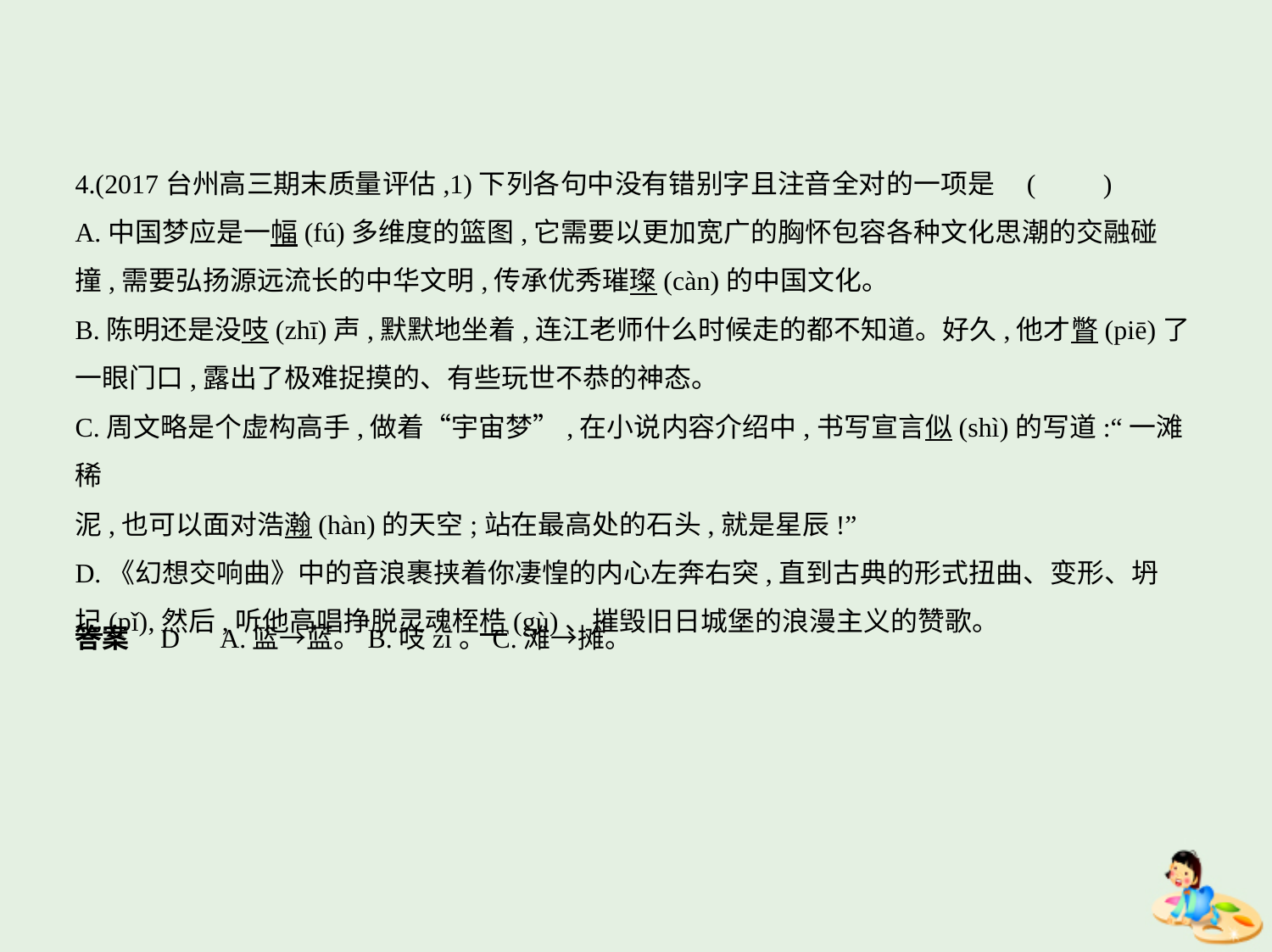

4.(2017台州高三期末质量评估,1)下列各句中没有错别字且注音全对的一项是 (　　)
A.中国梦应是一幅(fú)多维度的篮图,它需要以更加宽广的胸怀包容各种文化思潮的交融碰
撞,需要弘扬源远流长的中华文明,传承优秀璀璨(càn)的中国文化。
B.陈明还是没吱(zhī)声,默默地坐着,连江老师什么时候走的都不知道。好久,他才瞥(piē)了
一眼门口,露出了极难捉摸的、有些玩世不恭的神态。
C.周文略是个虚构高手,做着“宇宙梦”,在小说内容介绍中,书写宣言似(shì)的写道:“一滩稀
泥,也可以面对浩瀚(hàn)的天空;站在最高处的石头,就是星辰!”
D.《幻想交响曲》中的音浪裹挟着你凄惶的内心左奔右突,直到古典的形式扭曲、变形、坍
圮(pǐ),然后,听他高唱挣脱灵魂桎梏(gù)、摧毁旧日城堡的浪漫主义的赞歌。
答案    D　A.篮→蓝。B.吱zī。C.滩→摊。